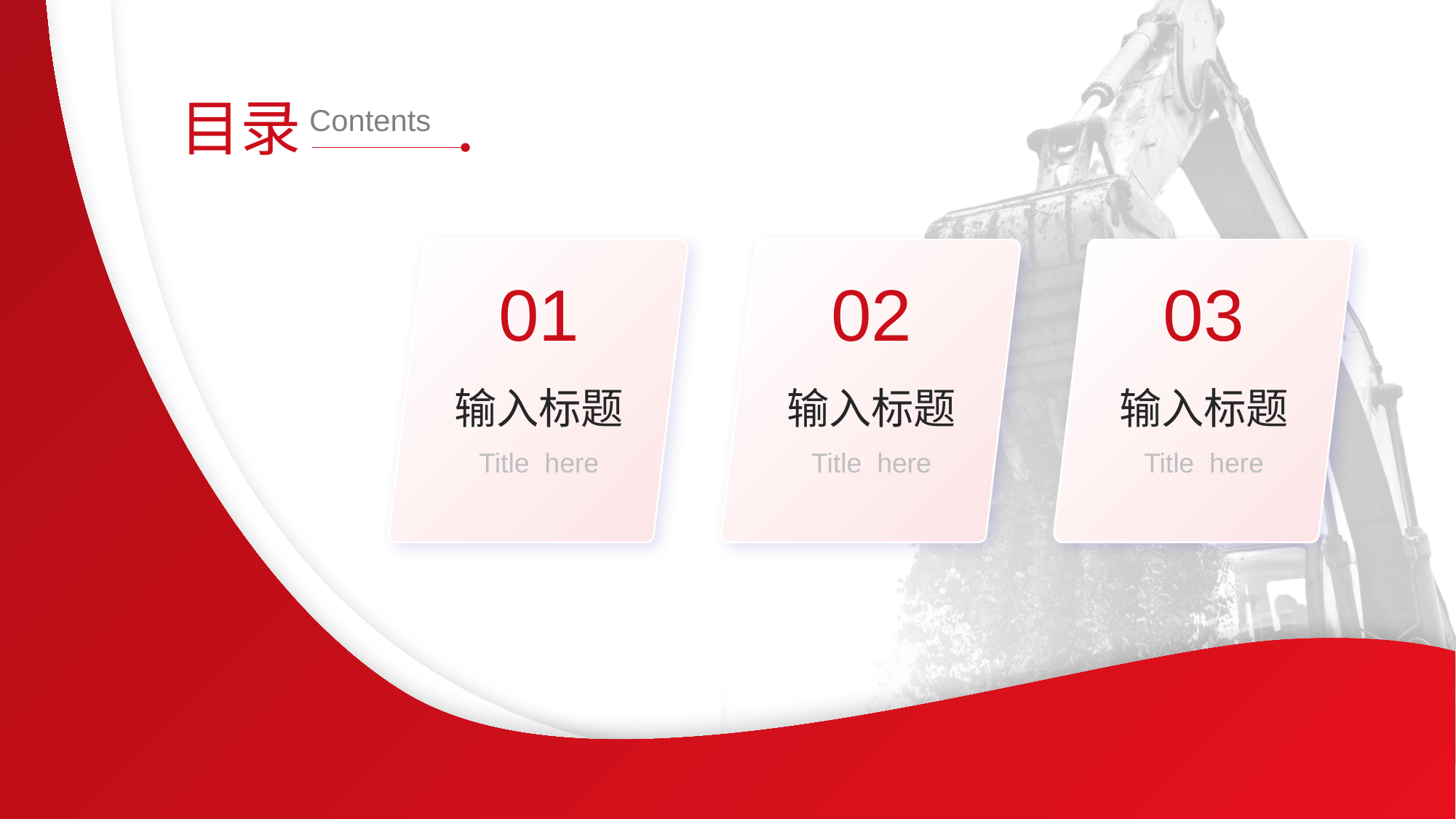

01
输入标题
Title  here

02
输入标题
Title  here

03
输入标题
Title  here